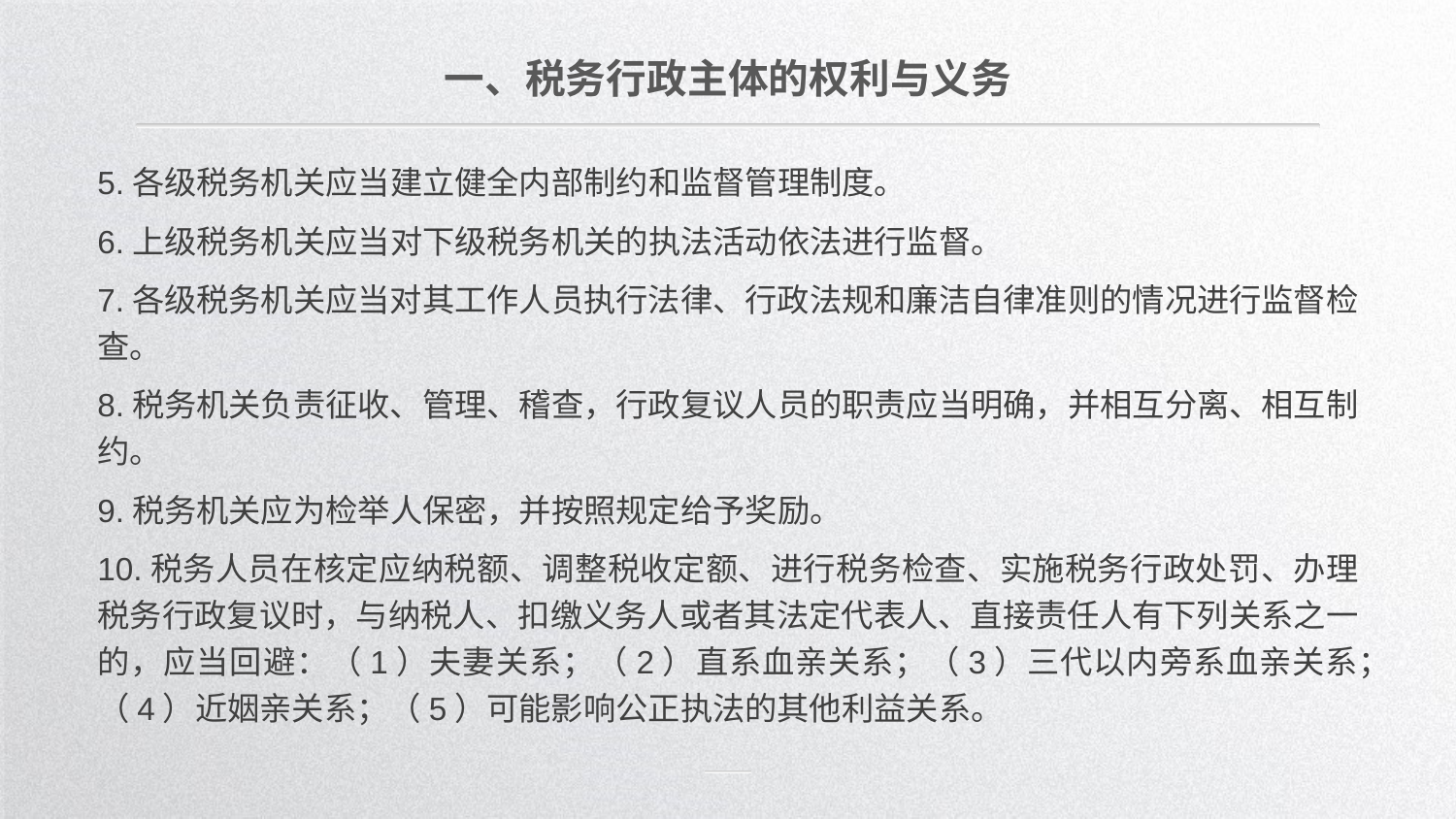

一、税务行政主体的权利与义务
5.各级税务机关应当建立健全内部制约和监督管理制度。
6.上级税务机关应当对下级税务机关的执法活动依法进行监督。
7.各级税务机关应当对其工作人员执行法律、行政法规和廉洁自律准则的情况进行监督检查。
8.税务机关负责征收、管理、稽查，行政复议人员的职责应当明确，并相互分离、相互制约。
9.税务机关应为检举人保密，并按照规定给予奖励。
10.税务人员在核定应纳税额、调整税收定额、进行税务检查、实施税务行政处罚、办理税务行政复议时，与纳税人、扣缴义务人或者其法定代表人、直接责任人有下列关系之一的，应当回避：（1）夫妻关系；（2）直系血亲关系；（3）三代以内旁系血亲关系；（4）近姻亲关系；（5）可能影响公正执法的其他利益关系。